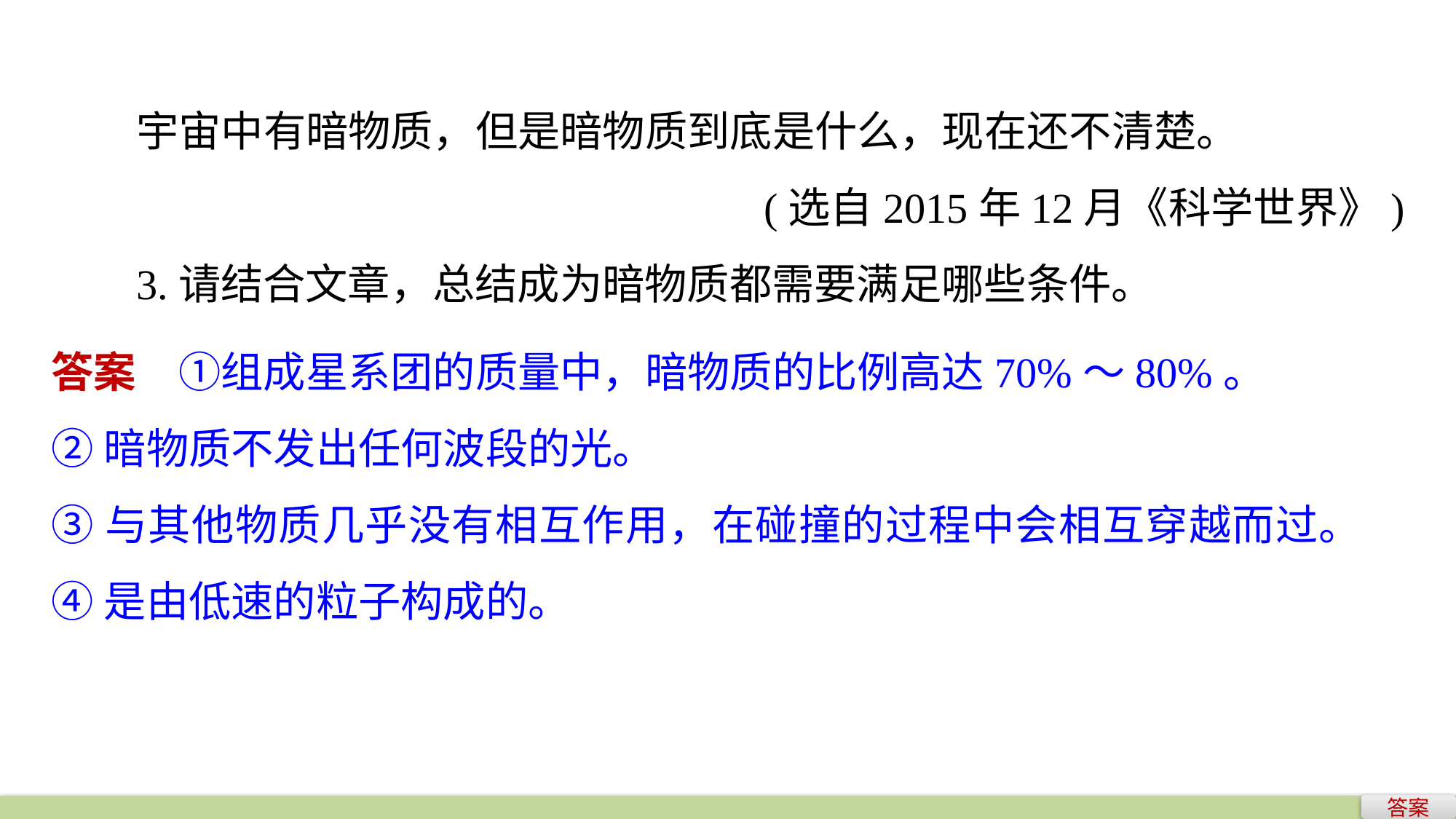

宇宙中有暗物质，但是暗物质到底是什么，现在还不清楚。
(选自2015年12月《科学世界》)
3.请结合文章，总结成为暗物质都需要满足哪些条件。
答案　①组成星系团的质量中，暗物质的比例高达70%～80%。
②暗物质不发出任何波段的光。
③与其他物质几乎没有相互作用，在碰撞的过程中会相互穿越而过。
④是由低速的粒子构成的。
答案